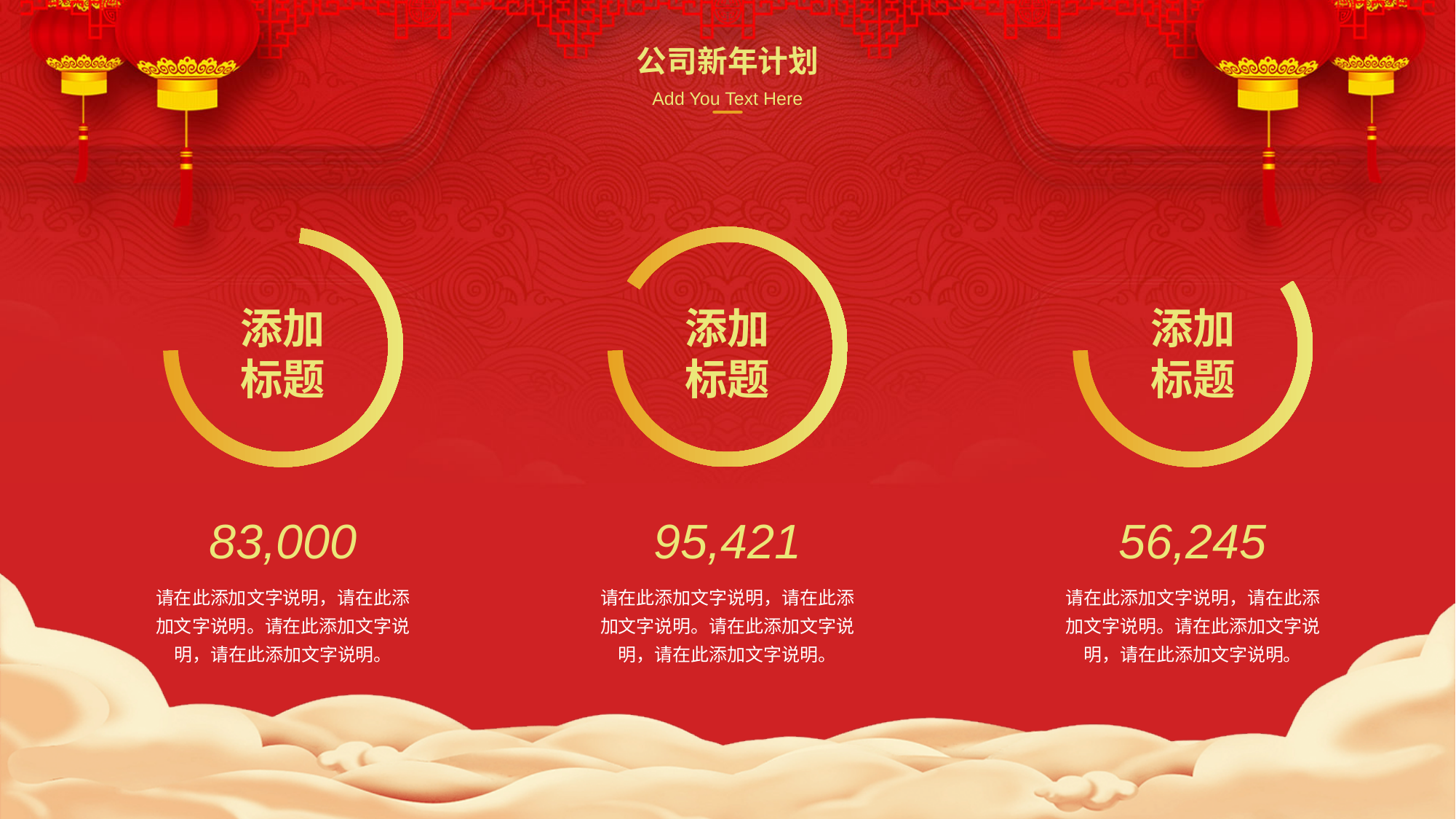

公司新年计划
Add You Text Here

添加标题
83,000
请在此添加文字说明，请在此添加文字说明。请在此添加文字说明，请在此添加文字说明。

添加标题
95,421
请在此添加文字说明，请在此添加文字说明。请在此添加文字说明，请在此添加文字说明。

添加标题
56,245
请在此添加文字说明，请在此添加文字说明。请在此添加文字说明，请在此添加文字说明。